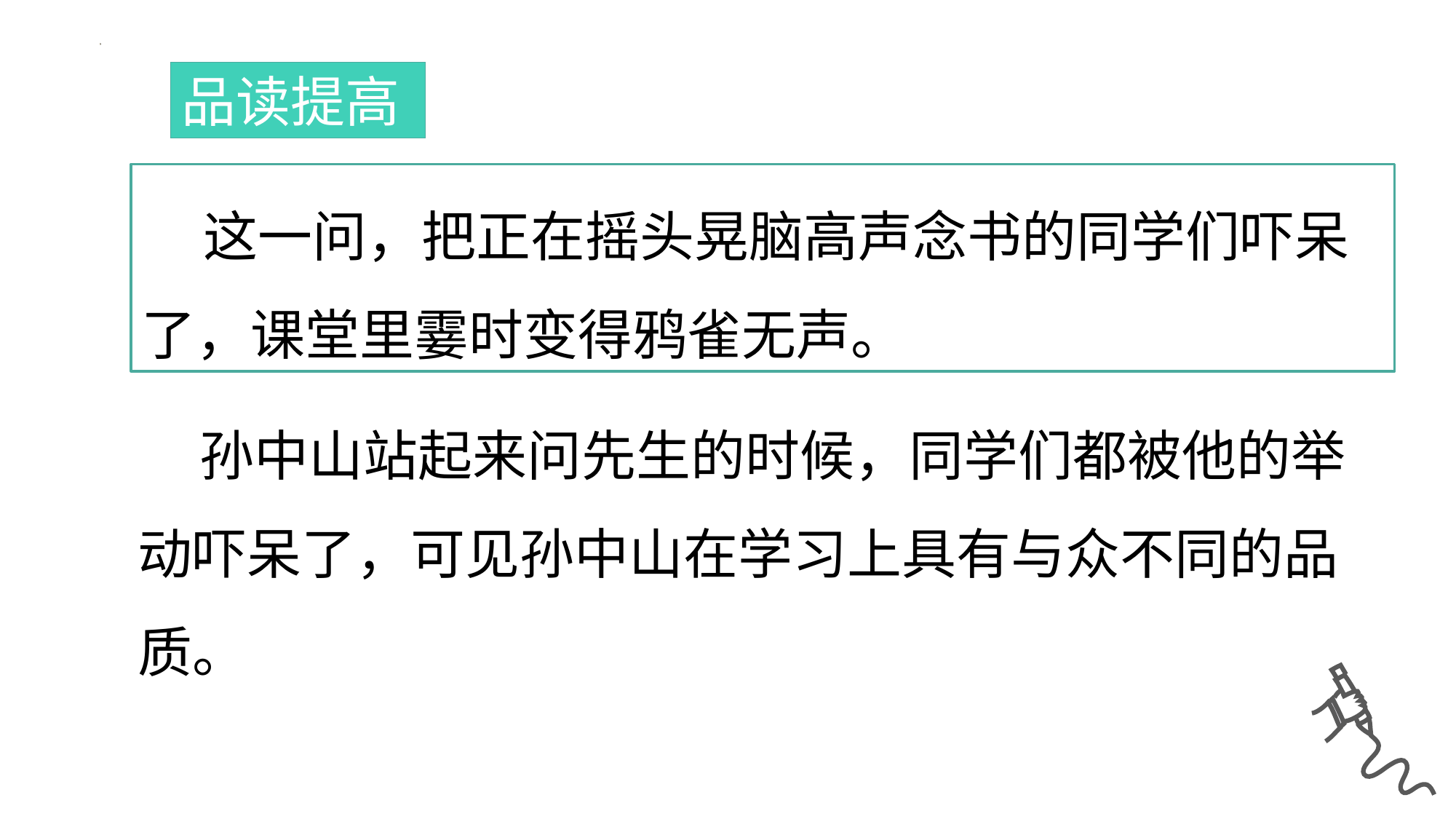

品读提高
    这一问，把正在摇头晃脑高声念书的同学们吓呆了，课堂里霎时变得鸦雀无声。
    孙中山站起来问先生的时候，同学们都被他的举动吓呆了，可见孙中山在学习上具有与众不同的品质。